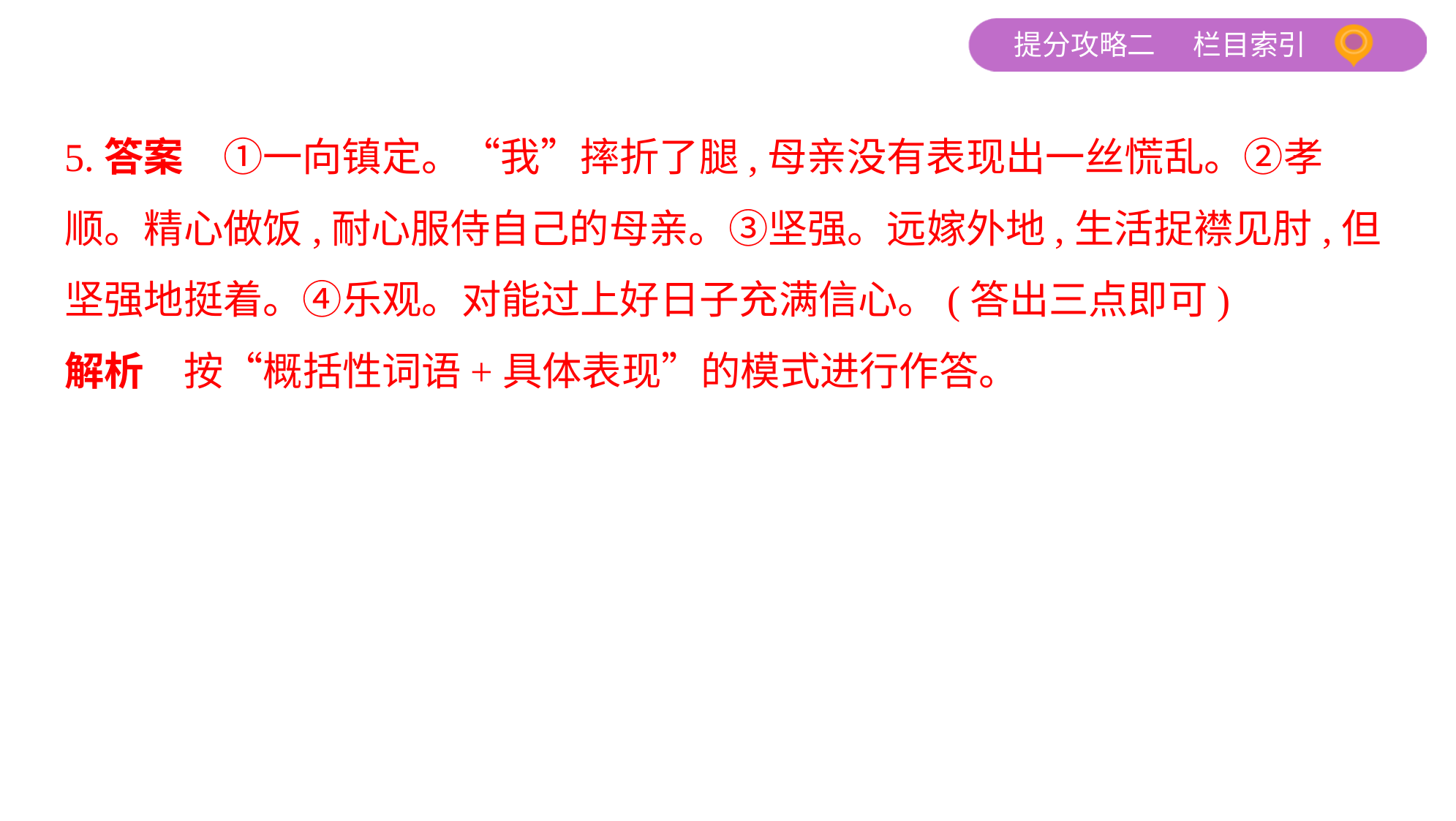

5.答案　①一向镇定。“我”摔折了腿,母亲没有表现出一丝慌乱。②孝
顺。精心做饭,耐心服侍自己的母亲。③坚强。远嫁外地,生活捉襟见肘,但
坚强地挺着。④乐观。对能过上好日子充满信心。(答出三点即可)
解析　按“概括性词语+具体表现”的模式进行作答。